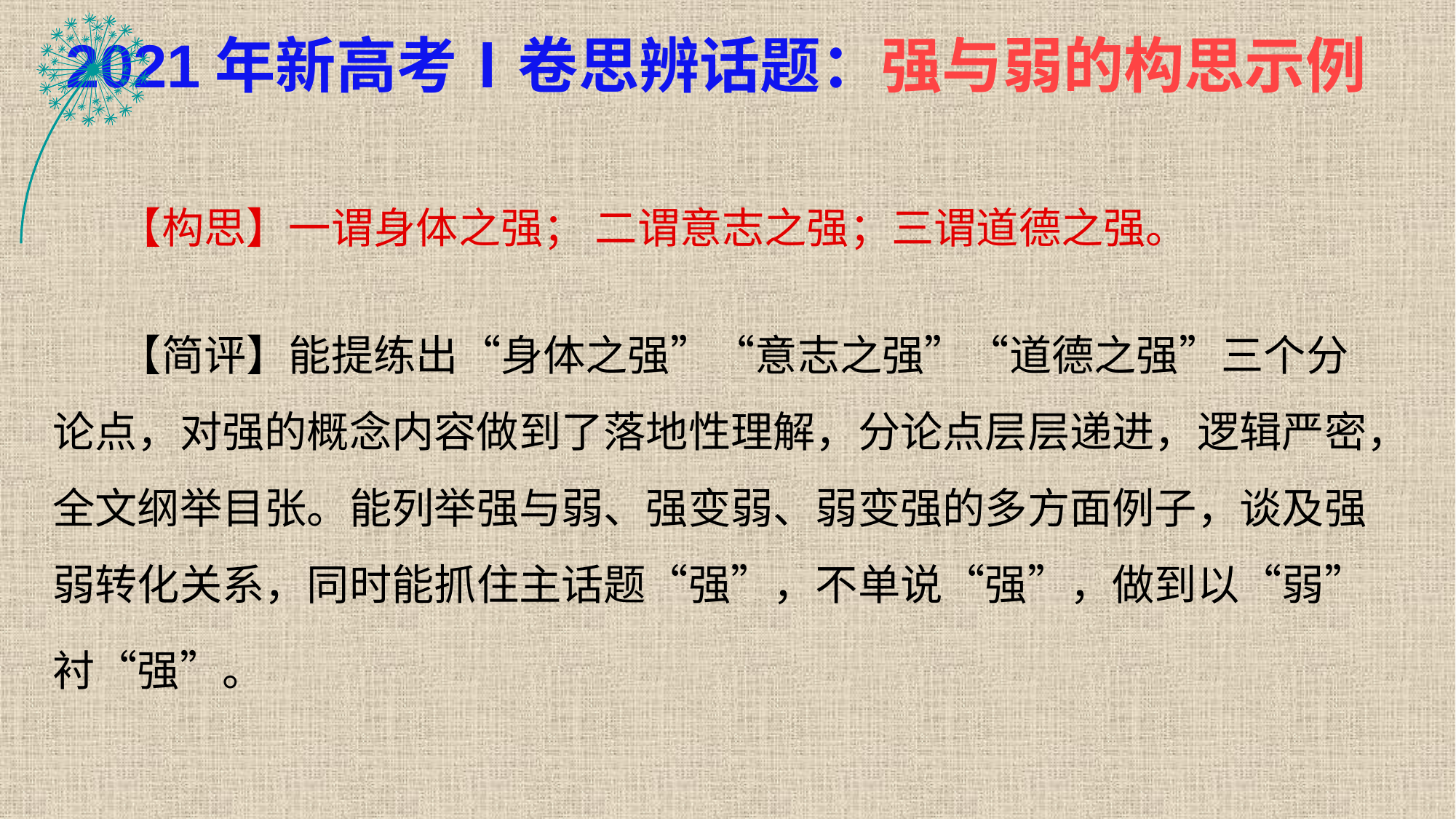

2021年新高考Ⅰ卷思辨话题：强与弱的构思示例
【构思】一谓身体之强； 二谓意志之强；三谓道德之强。

【简评】能提练出“身体之强”“意志之强”“道德之强”三个分论点，对强的概念内容做到了落地性理解，分论点层层递进，逻辑严密，全文纲举目张。能列举强与弱、强变弱、弱变强的多方面例子，谈及强弱转化关系，同时能抓住主话题“强”，不单说“强”，做到以“弱”衬“强”。
89